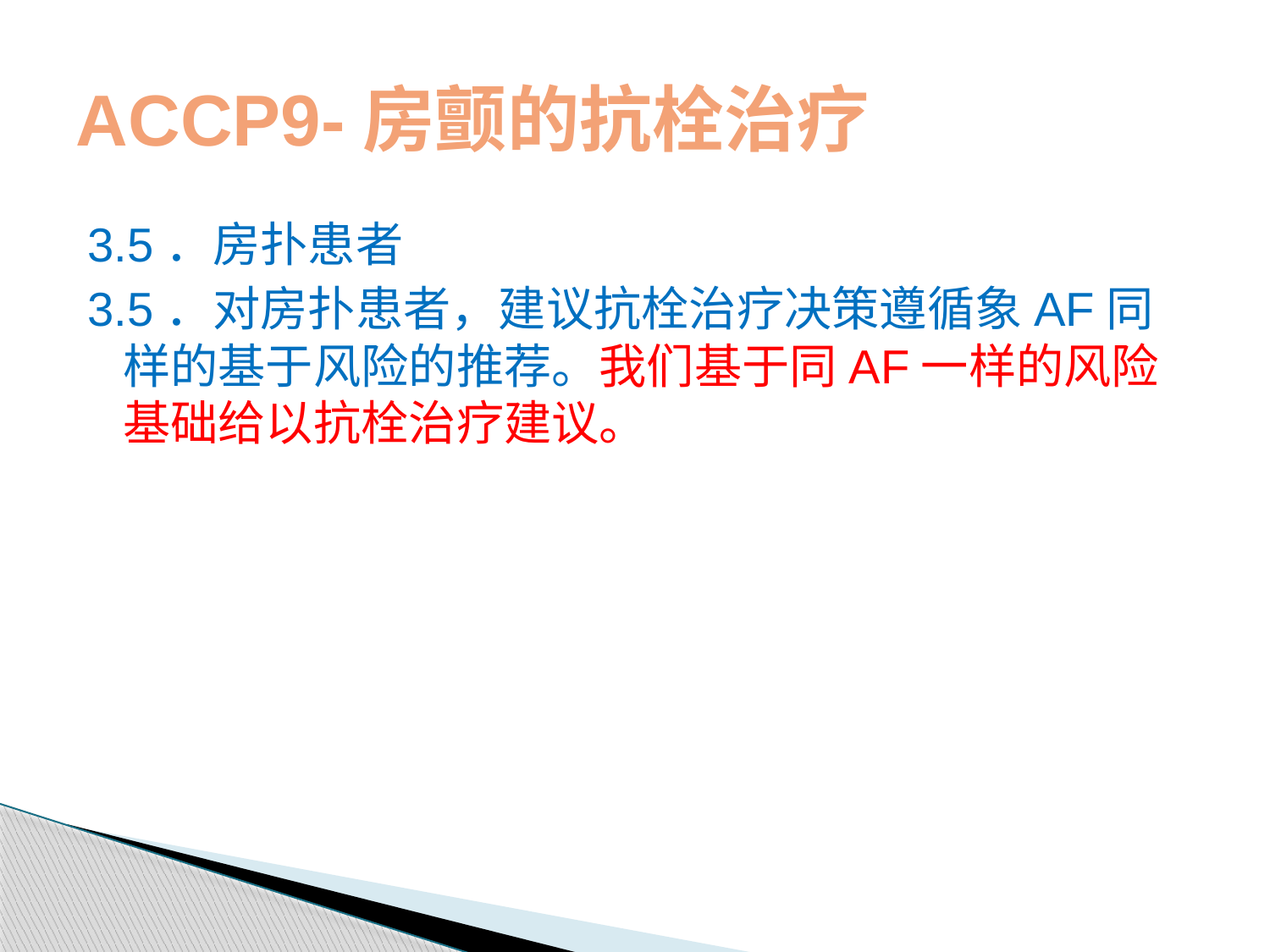

# ACCP9-房颤的抗栓治疗
3.5．房扑患者
3.5．对房扑患者，建议抗栓治疗决策遵循象AF同样的基于风险的推荐。我们基于同AF一样的风险基础给以抗栓治疗建议。